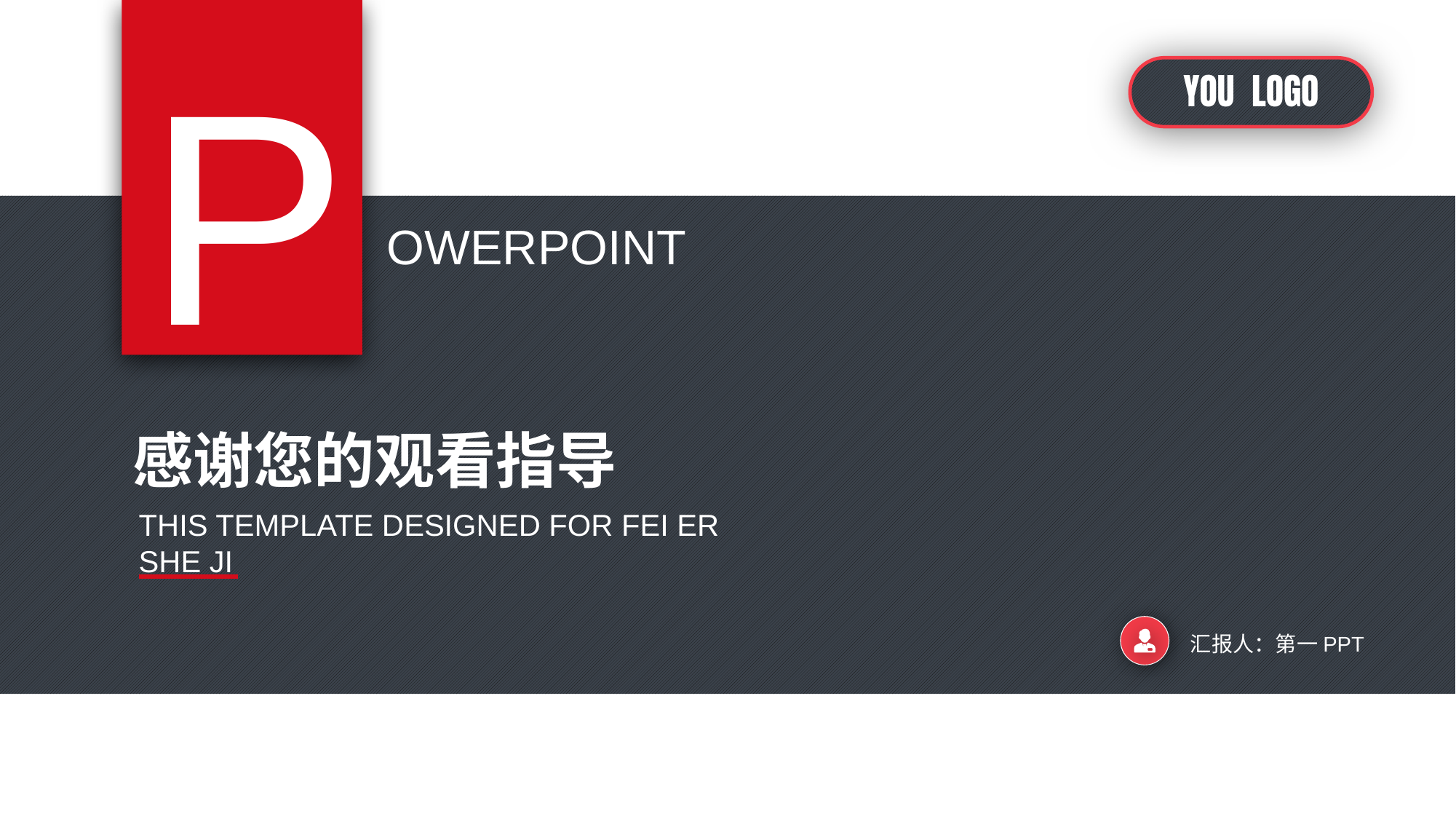

P

YOU  LOGO

OWERPOINT
感谢您的观看指导
THIS TEMPLATE DESIGNED FOR FEI ER SHE JI

汇报人：第一PPT